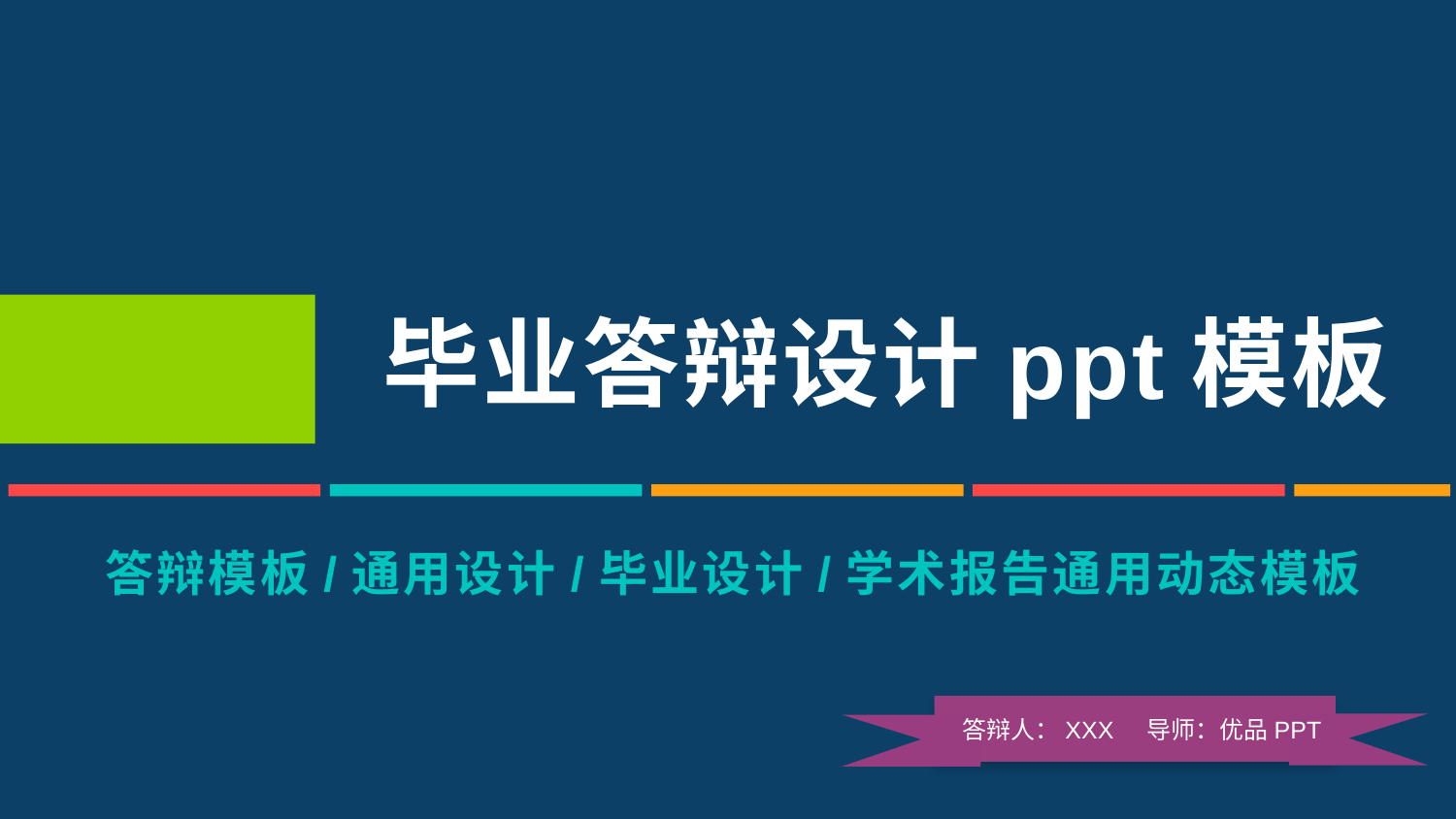

毕业答辩设计ppt模板

答辩模板/通用设计/毕业设计/学术报告通用动态模板

答辩人：XXX    导师：优品PPT